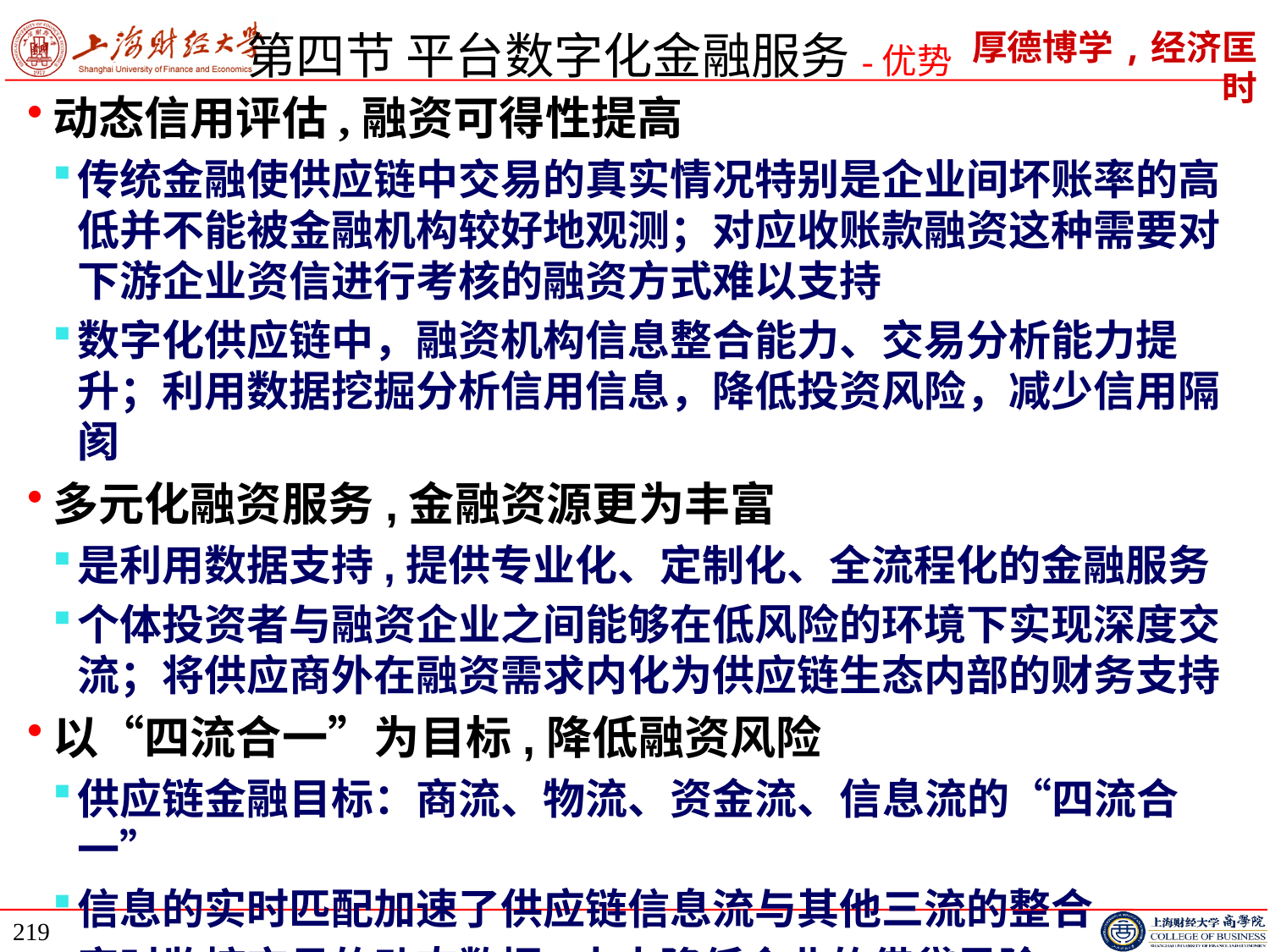

# 第四节 平台数字化金融服务-优势
动态信用评估,融资可得性提高
传统金融使供应链中交易的真实情况特别是企业间坏账率的高低并不能被金融机构较好地观测；对应收账款融资这种需要对下游企业资信进行考核的融资方式难以支持
数字化供应链中，融资机构信息整合能力、交易分析能力提升；利用数据挖掘分析信用信息，降低投资风险，减少信用隔阂
多元化融资服务,金融资源更为丰富
是利用数据支持,提供专业化、定制化、全流程化的金融服务
个体投资者与融资企业之间能够在低风险的环境下实现深度交流；将供应商外在融资需求内化为供应链生态内部的财务支持
以“四流合一”为目标,降低融资风险
供应链金融目标：商流、物流、资金流、信息流的“四流合一”
信息的实时匹配加速了供应链信息流与其他三流的整合
实时监控交易的动态数据,大大降低企业的借贷风险
219